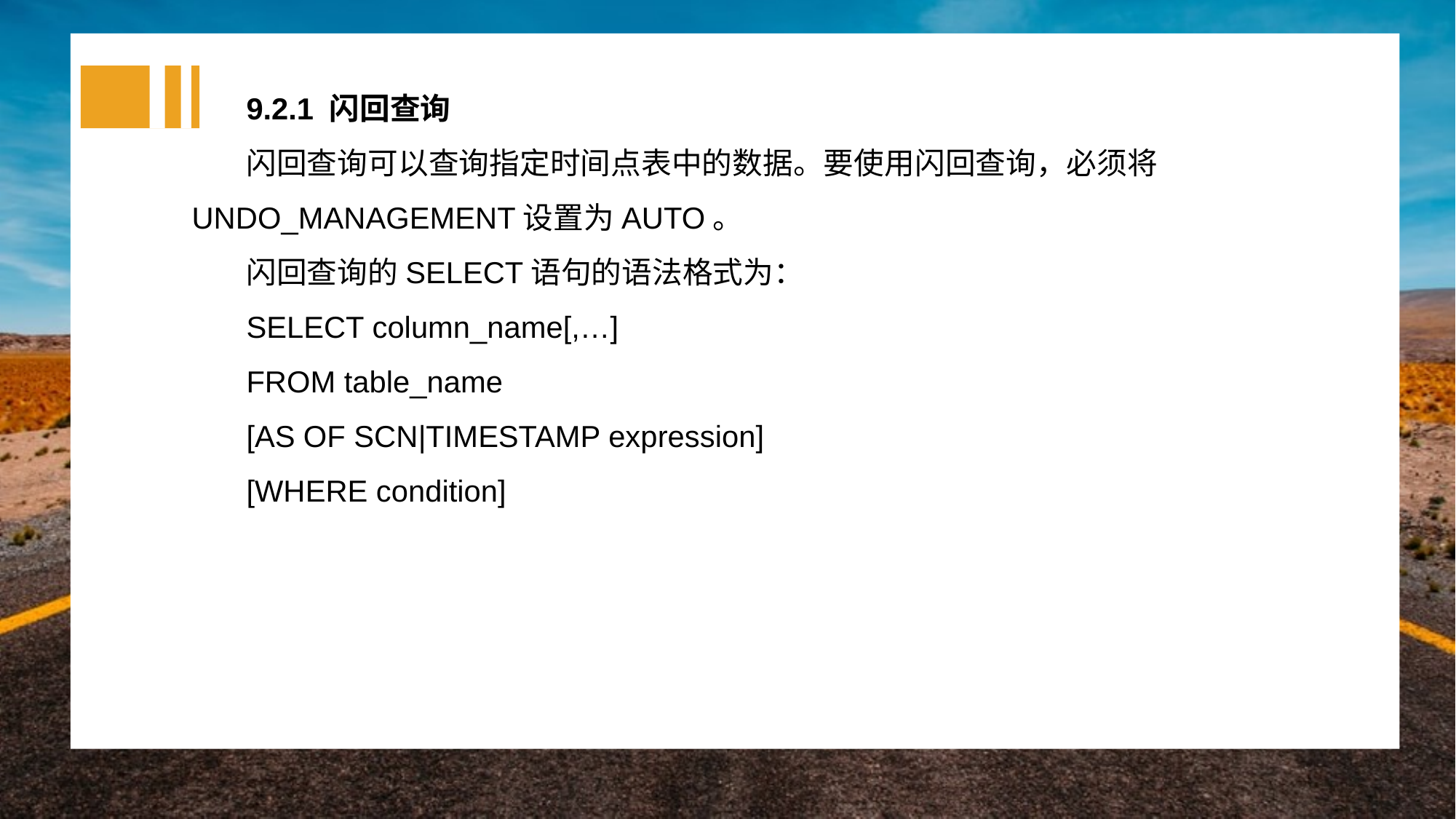

9.2.1 闪回查询
闪回查询可以查询指定时间点表中的数据。要使用闪回查询，必须将UNDO_MANAGEMENT设置为AUTO。
闪回查询的SELECT语句的语法格式为：
SELECT column_name[,…]
FROM table_name
[AS OF SCN|TIMESTAMP expression]
[WHERE condition]